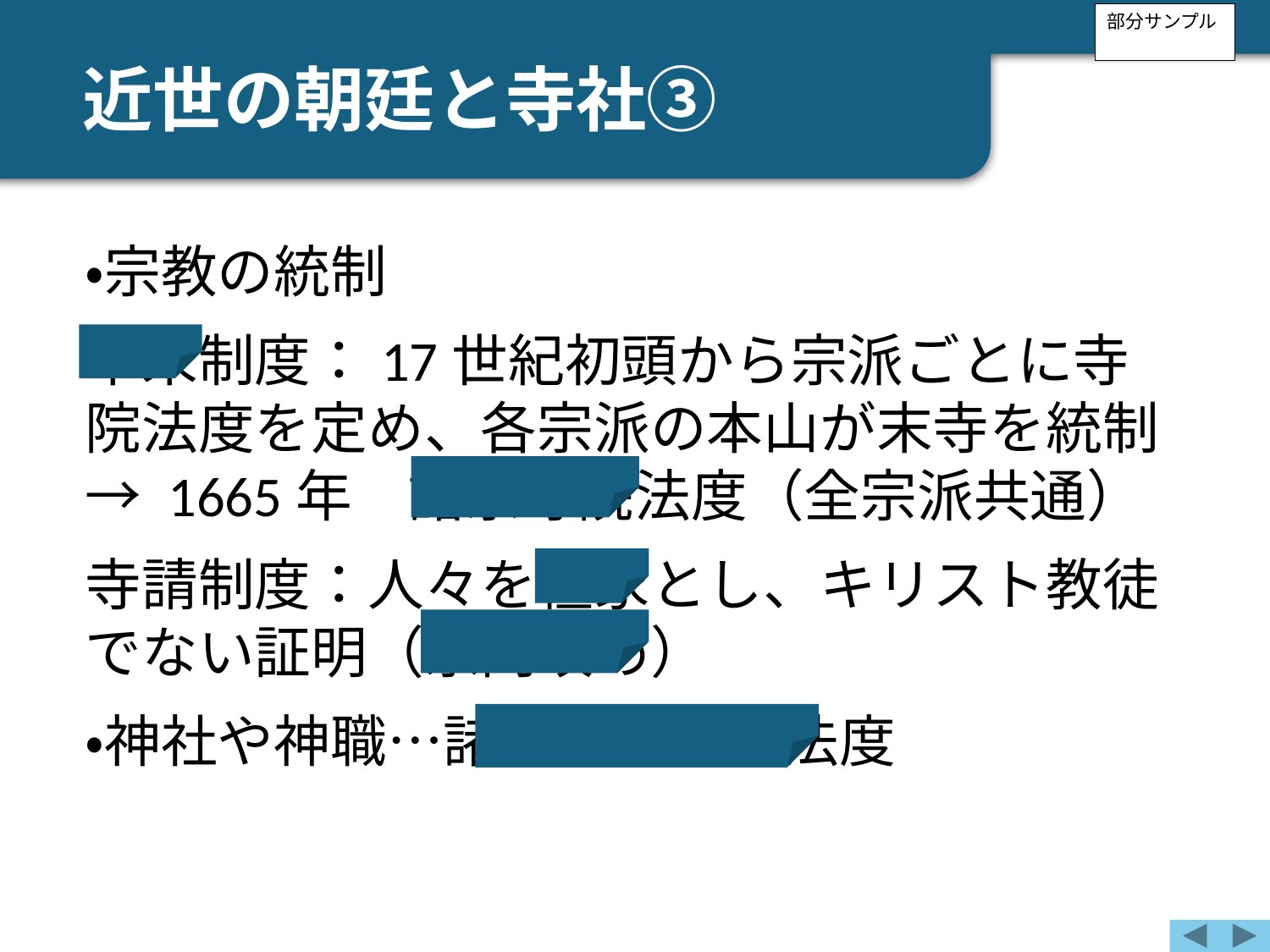

部分サンプル
近世の朝廷と寺社③
・宗教の統制
本末制度：17世紀初頭から宗派ごとに寺院法度を定め、各宗派の本山が末寺を統制 → 1665年　諸宗寺院法度（全宗派共通）
寺請制度：人々を檀家とし、キリスト教徒でない証明（宗門改め）
・神社や神職…諸社禰宜神主法度